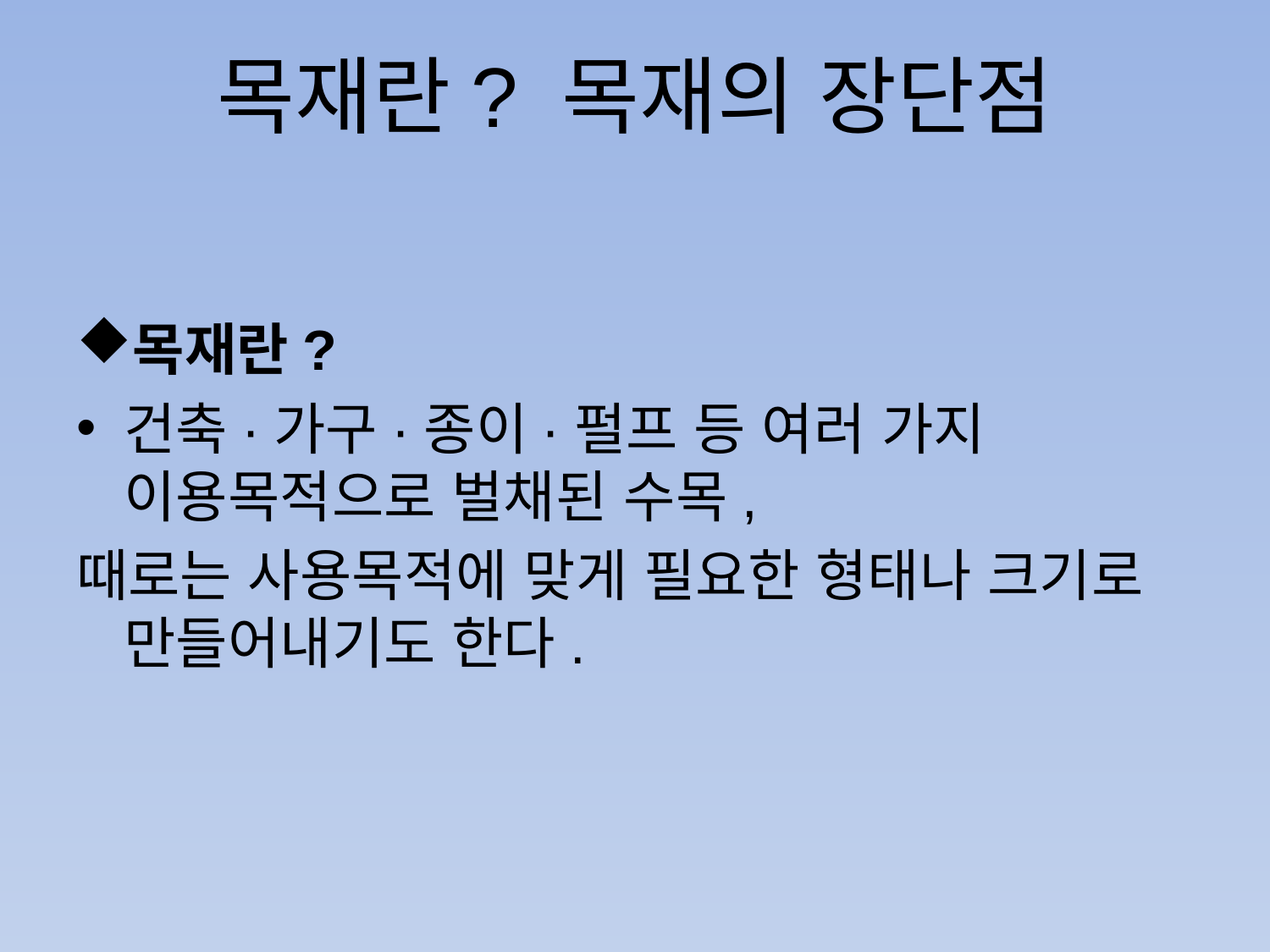

# 목재란? 목재의 장단점
목재란?
건축·가구·종이·펄프 등 여러 가지 이용목적으로 벌채된 수목,
때로는 사용목적에 맞게 필요한 형태나 크기로 만들어내기도 한다.